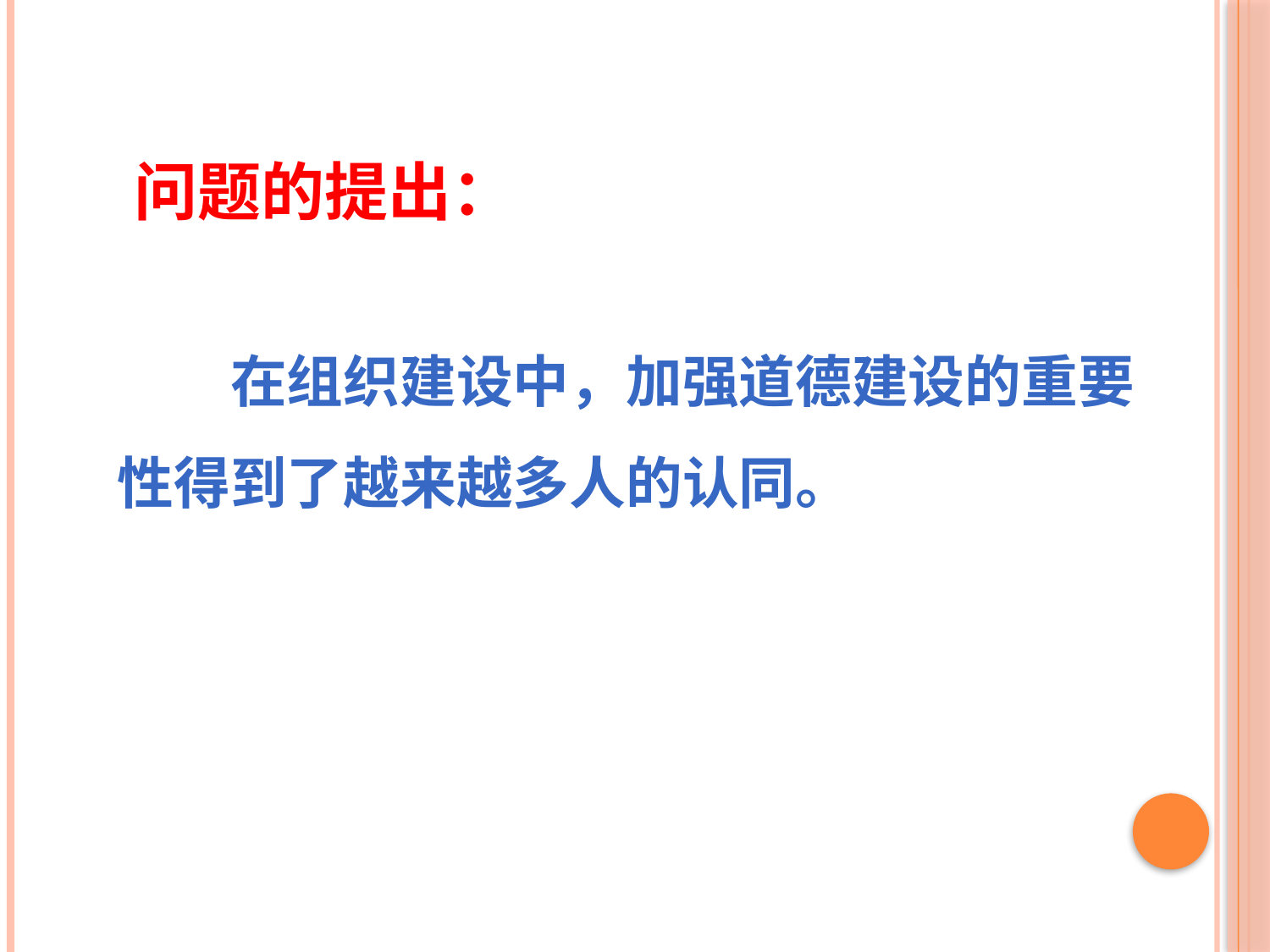

# 问题的提出：
　　在组织建设中，加强道德建设的重要性得到了越来越多人的认同。